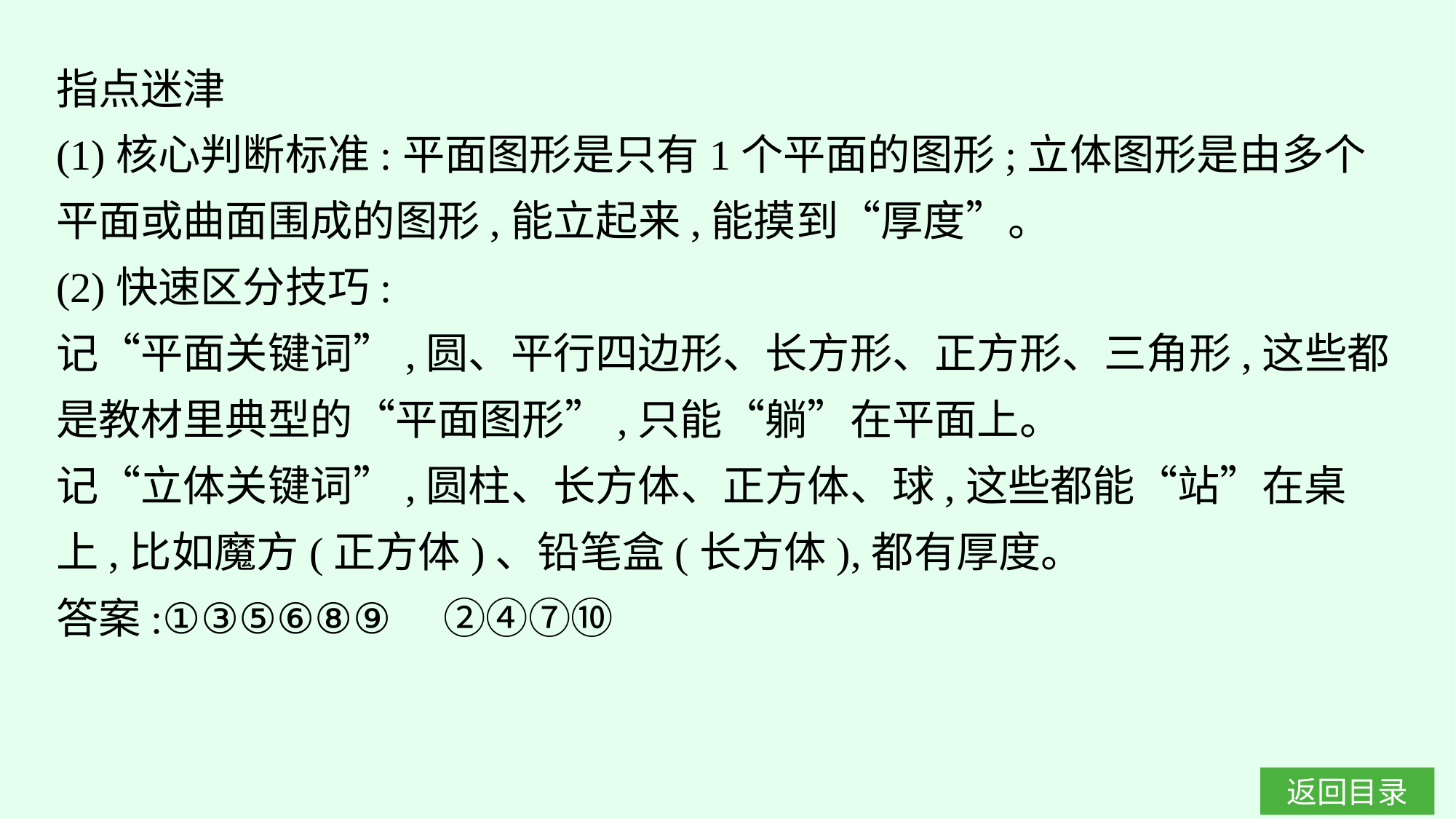

指点迷津
(1)核心判断标准:平面图形是只有1个平面的图形;立体图形是由多个平面或曲面围成的图形,能立起来,能摸到“厚度”。
(2)快速区分技巧:
记“平面关键词”,圆、平行四边形、长方形、正方形、三角形,这些都是教材里典型的“平面图形”,只能“躺”在平面上。
记“立体关键词”,圆柱、长方体、正方体、球,这些都能“站”在桌上,比如魔方(正方体)、铅笔盒(长方体),都有厚度。
答案:①③⑤⑥⑧⑨　②④⑦⑩